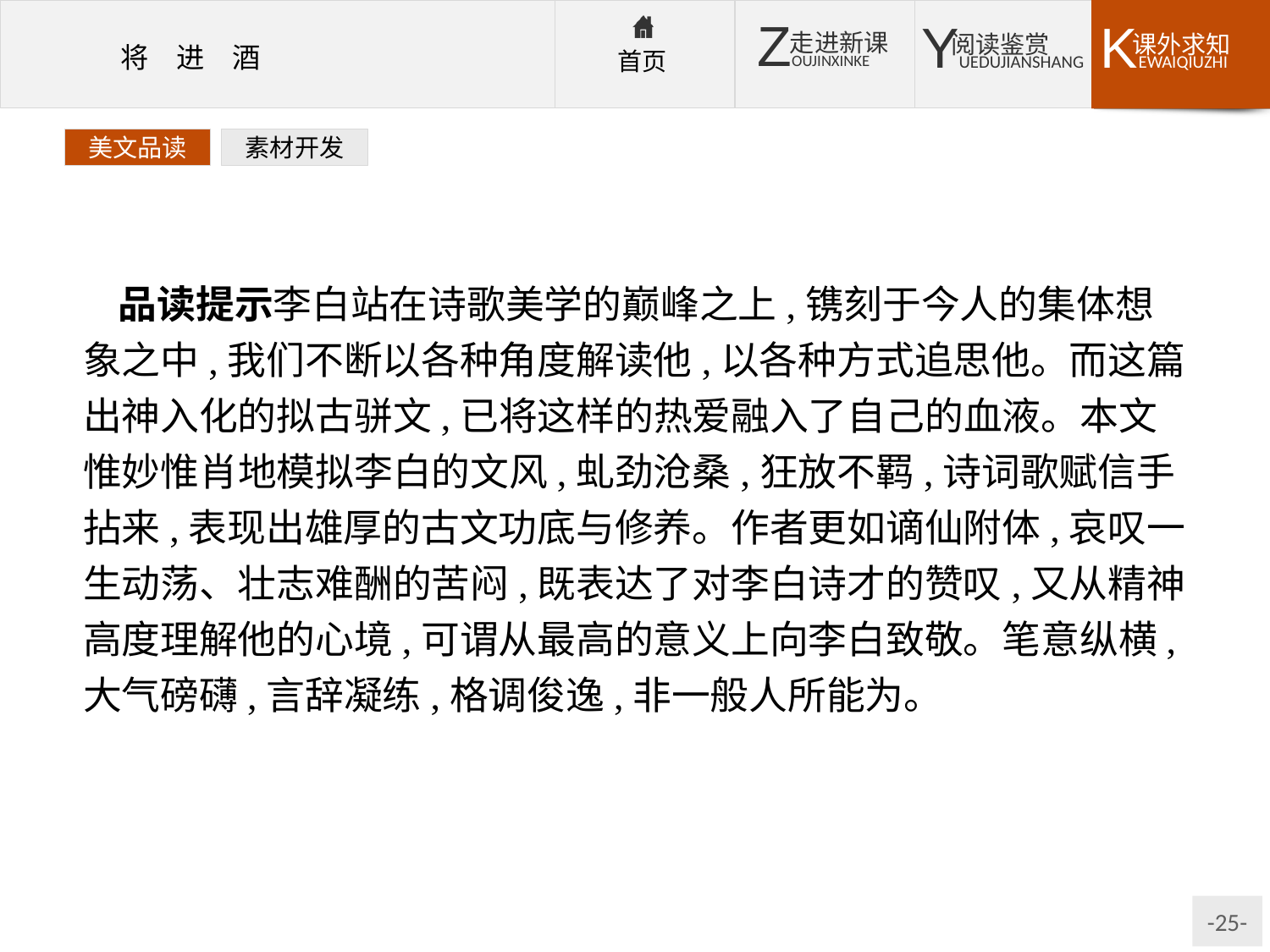

美文品读
素材开发
品读提示李白站在诗歌美学的巅峰之上,镌刻于今人的集体想象之中,我们不断以各种角度解读他,以各种方式追思他。而这篇出神入化的拟古骈文,已将这样的热爱融入了自己的血液。本文惟妙惟肖地模拟李白的文风,虬劲沧桑,狂放不羁,诗词歌赋信手拈来,表现出雄厚的古文功底与修养。作者更如谪仙附体,哀叹一生动荡、壮志难酬的苦闷,既表达了对李白诗才的赞叹,又从精神高度理解他的心境,可谓从最高的意义上向李白致敬。笔意纵横,大气磅礴,言辞凝练,格调俊逸,非一般人所能为。